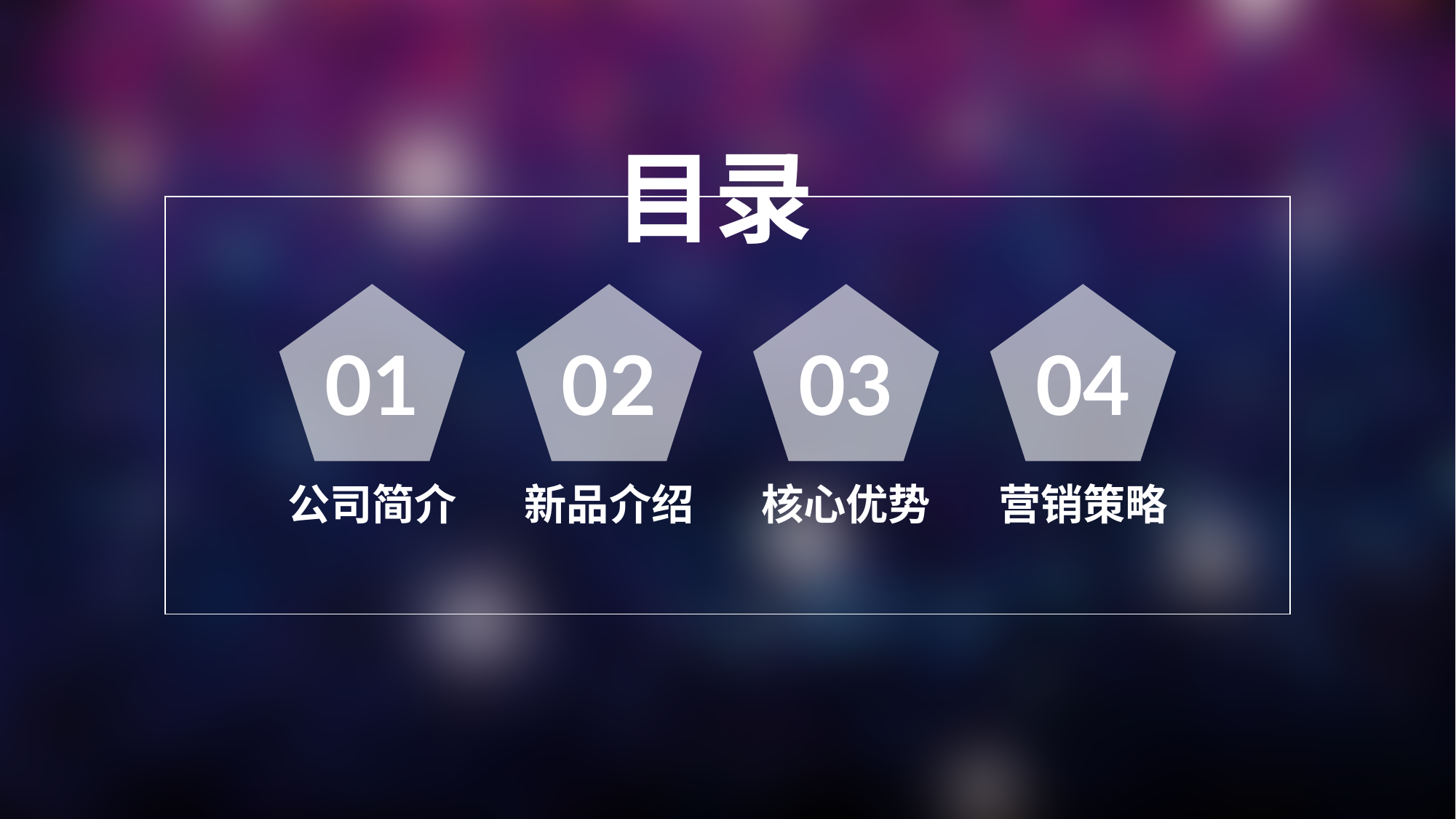

目录

01
02
03
04
公司简介
新品介绍
核心优势
营销策略